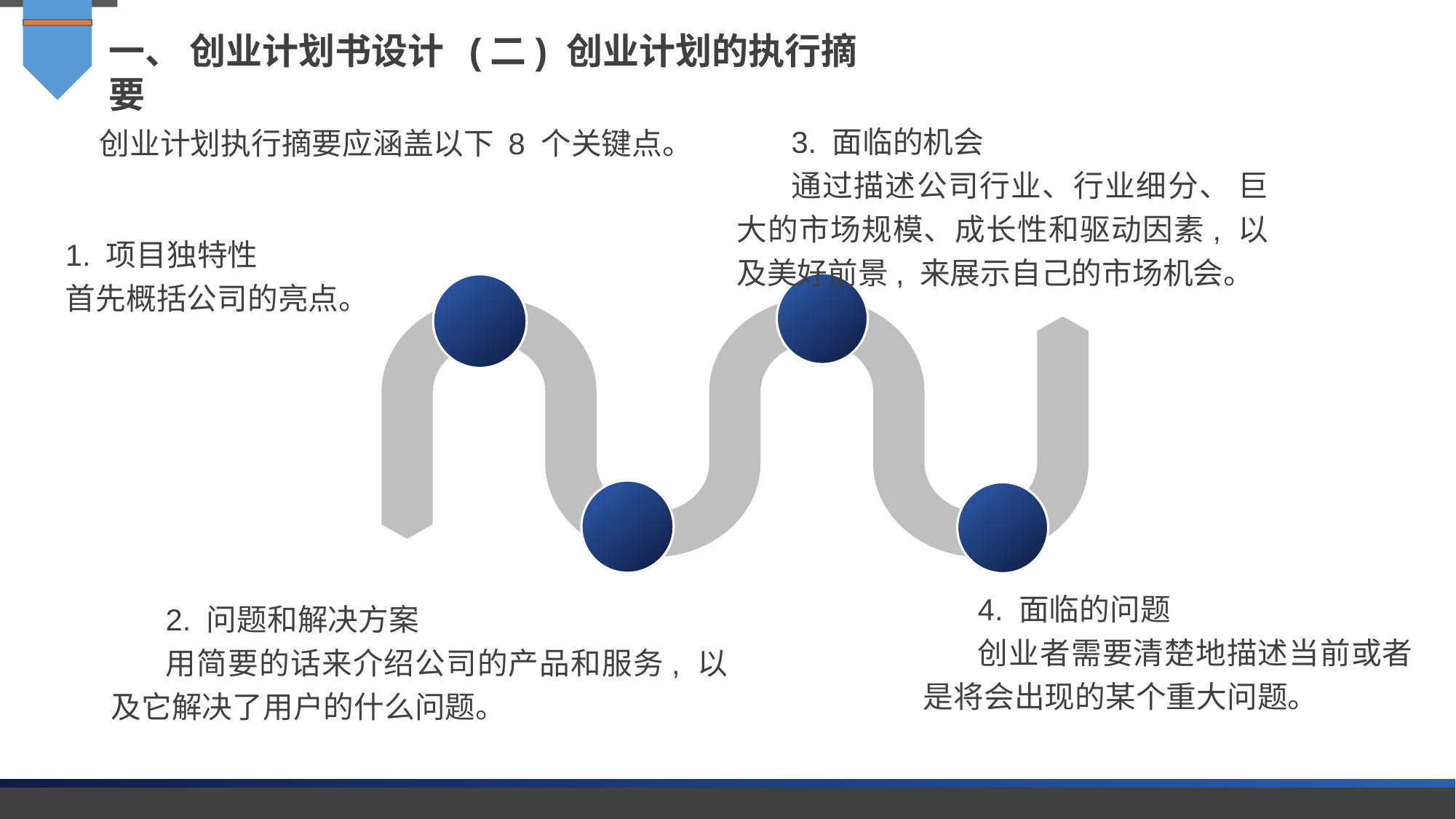

一、 创业计划书设计  (二) 创业计划的执行摘要

3. 面临的机会
通过描述公司行业、行业细分、 巨大的市场规模、成长性和驱动因素, 以及美好前景, 来展示自己的市场机会。
创业计划执行摘要应涵盖以下 8 个关键点。
1. 项目独特性
首先概括公司的亮点。

4. 面临的问题
创业者需要清楚地描述当前或者是将会出现的某个重大问题。
2. 问题和解决方案
用简要的话来介绍公司的产品和服务, 以及它解决了用户的什么问题。